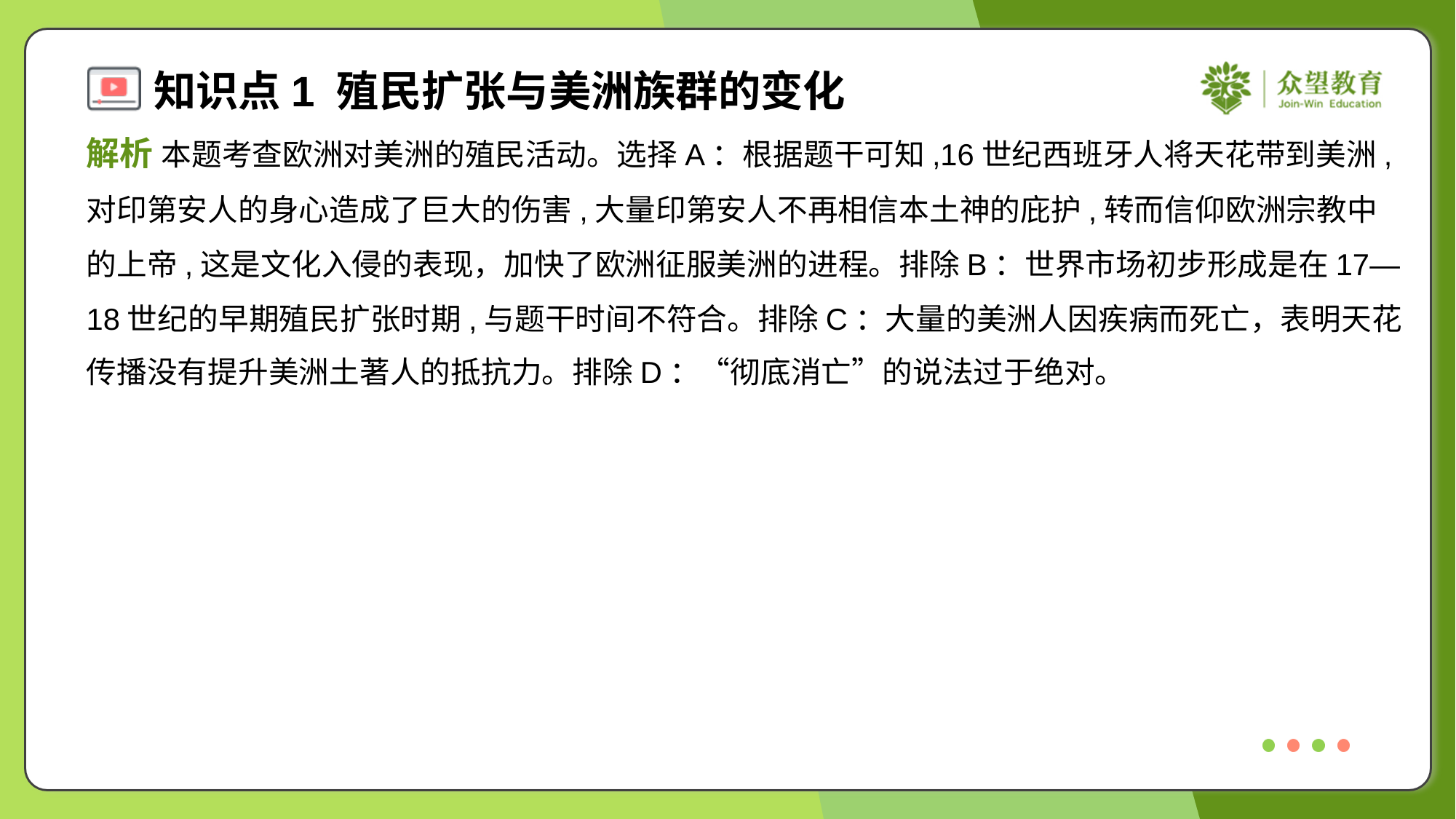

解析 本题考查欧洲对美洲的殖民活动。选择A：根据题干可知,16世纪西班牙人将天花带到美洲,
对印第安人的身心造成了巨大的伤害,大量印第安人不再相信本土神的庇护,转而信仰欧洲宗教中
的上帝,这是文化入侵的表现，加快了欧洲征服美洲的进程。排除B：世界市场初步形成是在17—
18世纪的早期殖民扩张时期,与题干时间不符合。排除C：大量的美洲人因疾病而死亡，表明天花
传播没有提升美洲土著人的抵抗力。排除D：“彻底消亡”的说法过于绝对。